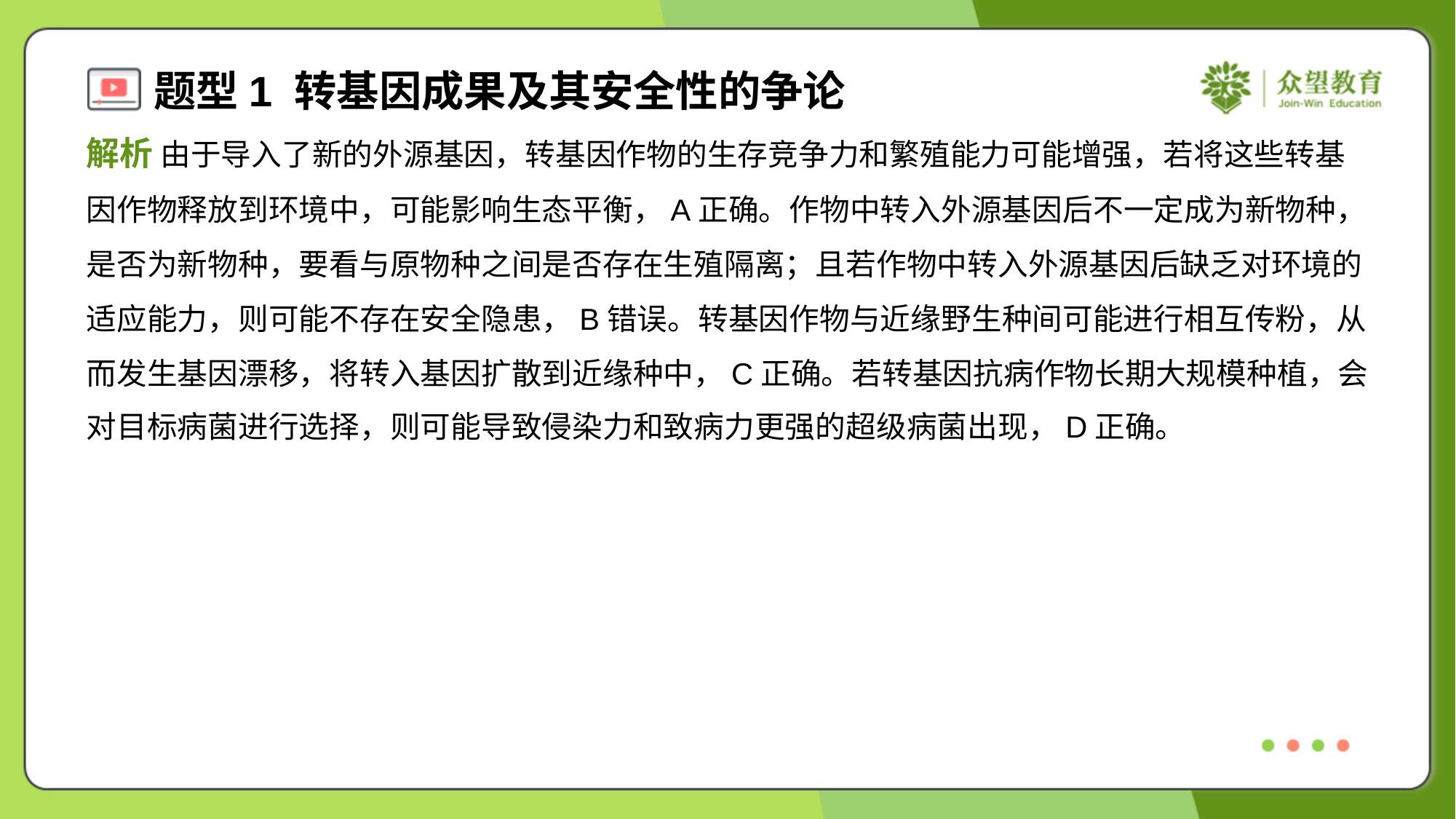

解析 由于导入了新的外源基因，转基因作物的生存竞争力和繁殖能力可能增强，若将这些转基
因作物释放到环境中，可能影响生态平衡，A正确。作物中转入外源基因后不一定成为新物种，
是否为新物种，要看与原物种之间是否存在生殖隔离；且若作物中转入外源基因后缺乏对环境的
适应能力，则可能不存在安全隐患，B错误。转基因作物与近缘野生种间可能进行相互传粉，从
而发生基因漂移，将转入基因扩散到近缘种中，C正确。若转基因抗病作物长期大规模种植，会
对目标病菌进行选择，则可能导致侵染力和致病力更强的超级病菌出现，D正确。